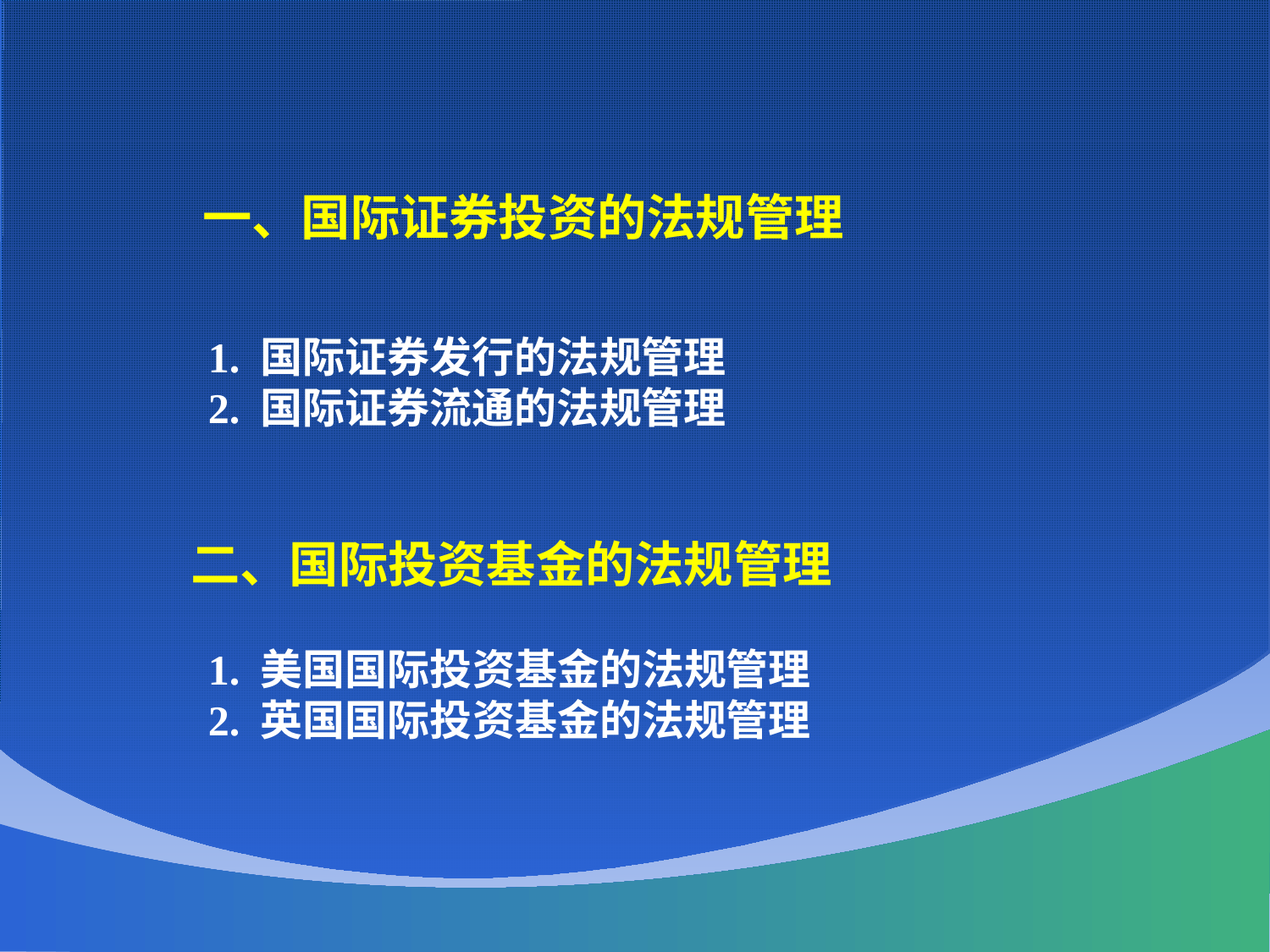

一、国际证券投资的法规管理

        1. 国际证券发行的法规管理
        2. 国际证券流通的法规管理

      二、国际投资基金的法规管理

        1. 美国国际投资基金的法规管理
        2. 英国国际投资基金的法规管理